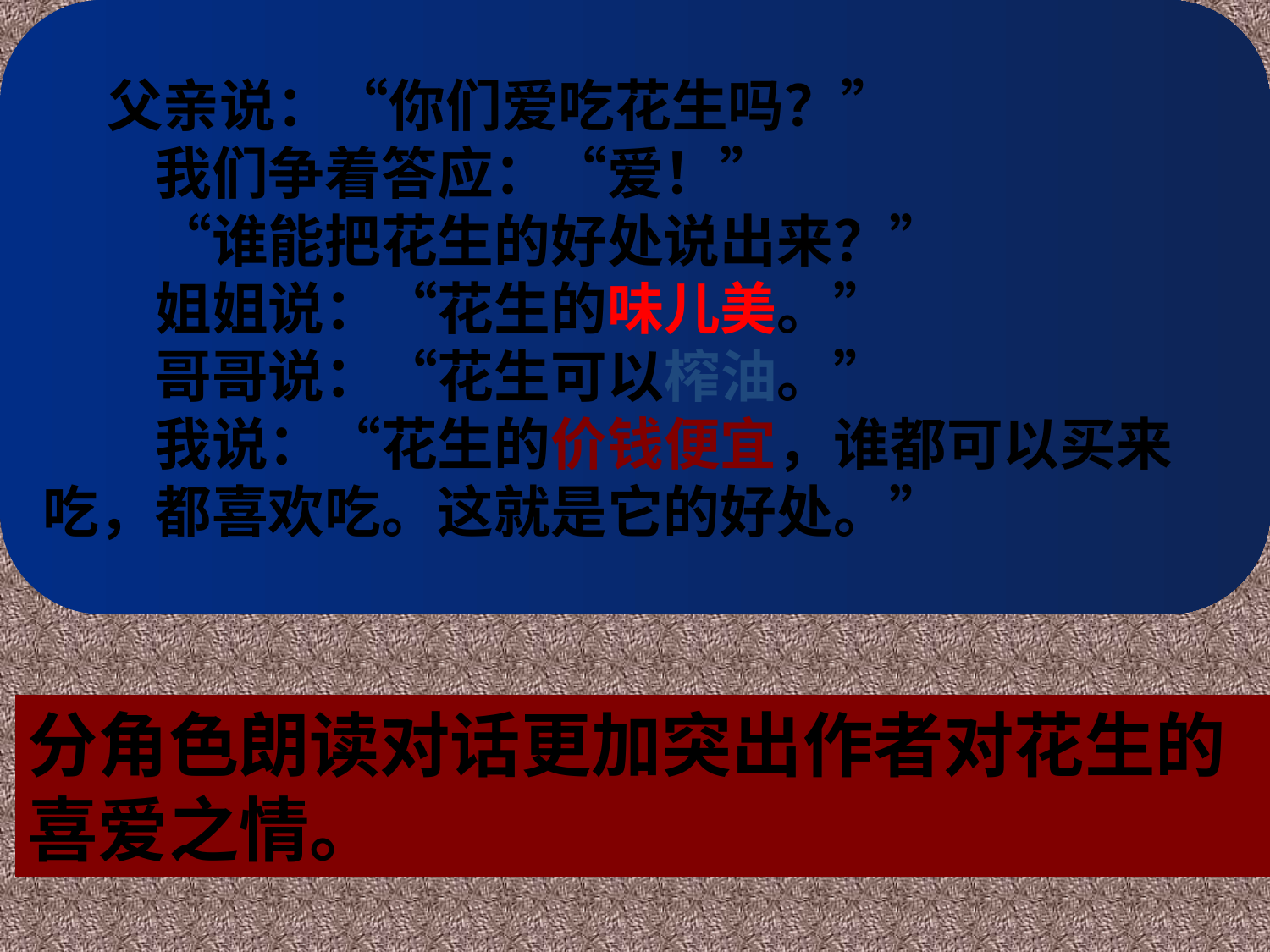

父亲说：“你们爱吃花生吗？”
　　我们争着答应：“爱！”
　　“谁能把花生的好处说出来？”
　　姐姐说：“花生的味儿美。”
　　哥哥说：“花生可以榨油。”
　　我说：“花生的价钱便宜，谁都可以买来吃，都喜欢吃。这就是它的好处。”
分角色朗读对话更加突出作者对花生的喜爱之情。